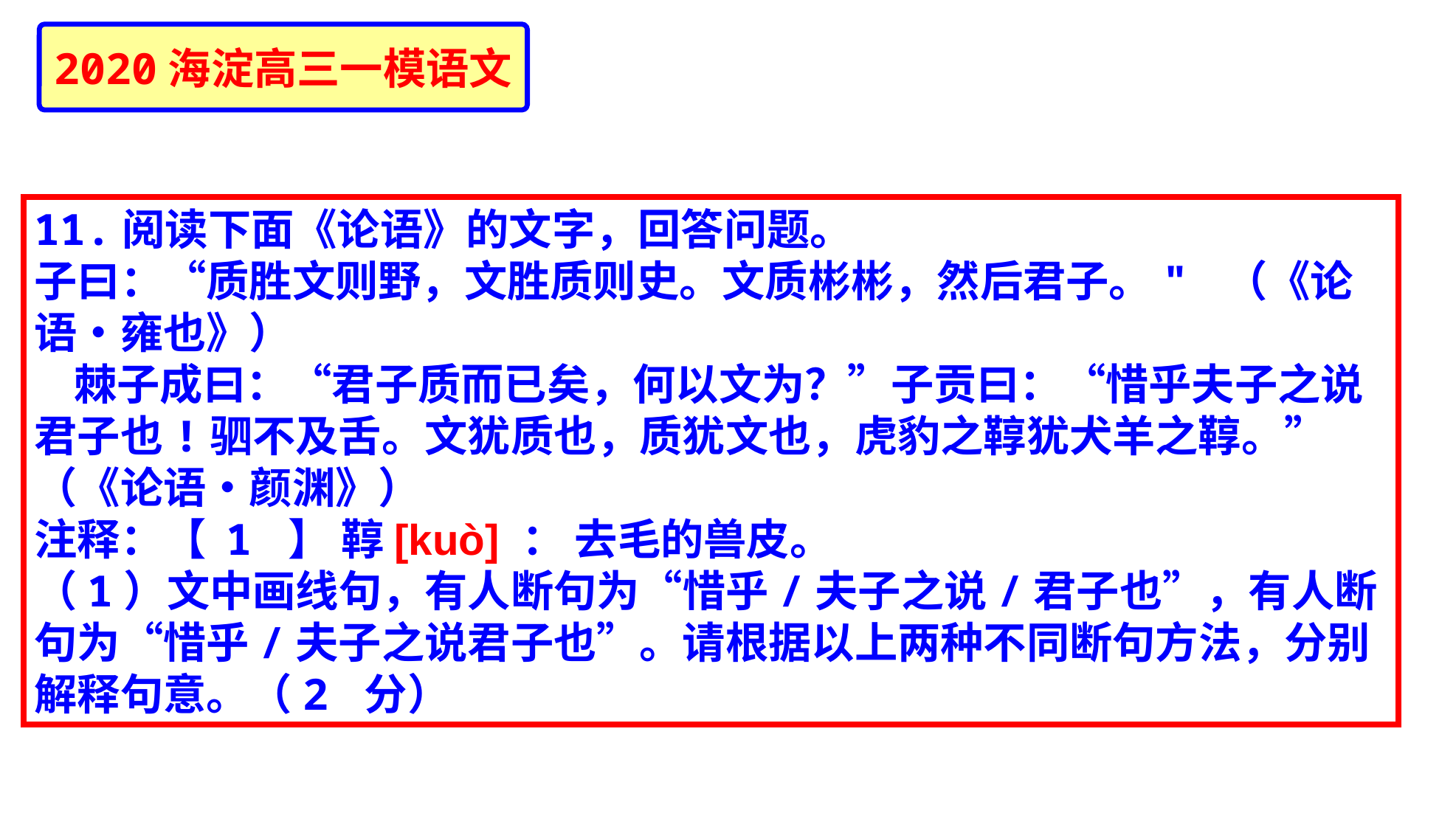

2020海淀高三一模语文
11.阅读下面《论语》的文字，回答问题。
子曰：“质胜文则野，文胜质则史。文质彬彬，然后君子。" （《论语•雍也》）
   棘子成曰：“君子质而已矣，何以文为？”子贡曰：“惜乎夫子之说君子也!驷不及舌。文犹质也，质犹文也，虎豹之鞟犹犬羊之鞟。” （《论语•颜渊》）
注释：【 1 】 鞟[kuò] ： 去毛的兽皮。
（1）文中画线句，有人断句为“惜乎/夫子之说/君子也”，有人断句为“惜乎/夫子之说君子也”。请根据以上两种不同断句方法，分别解释句意。（2 分）